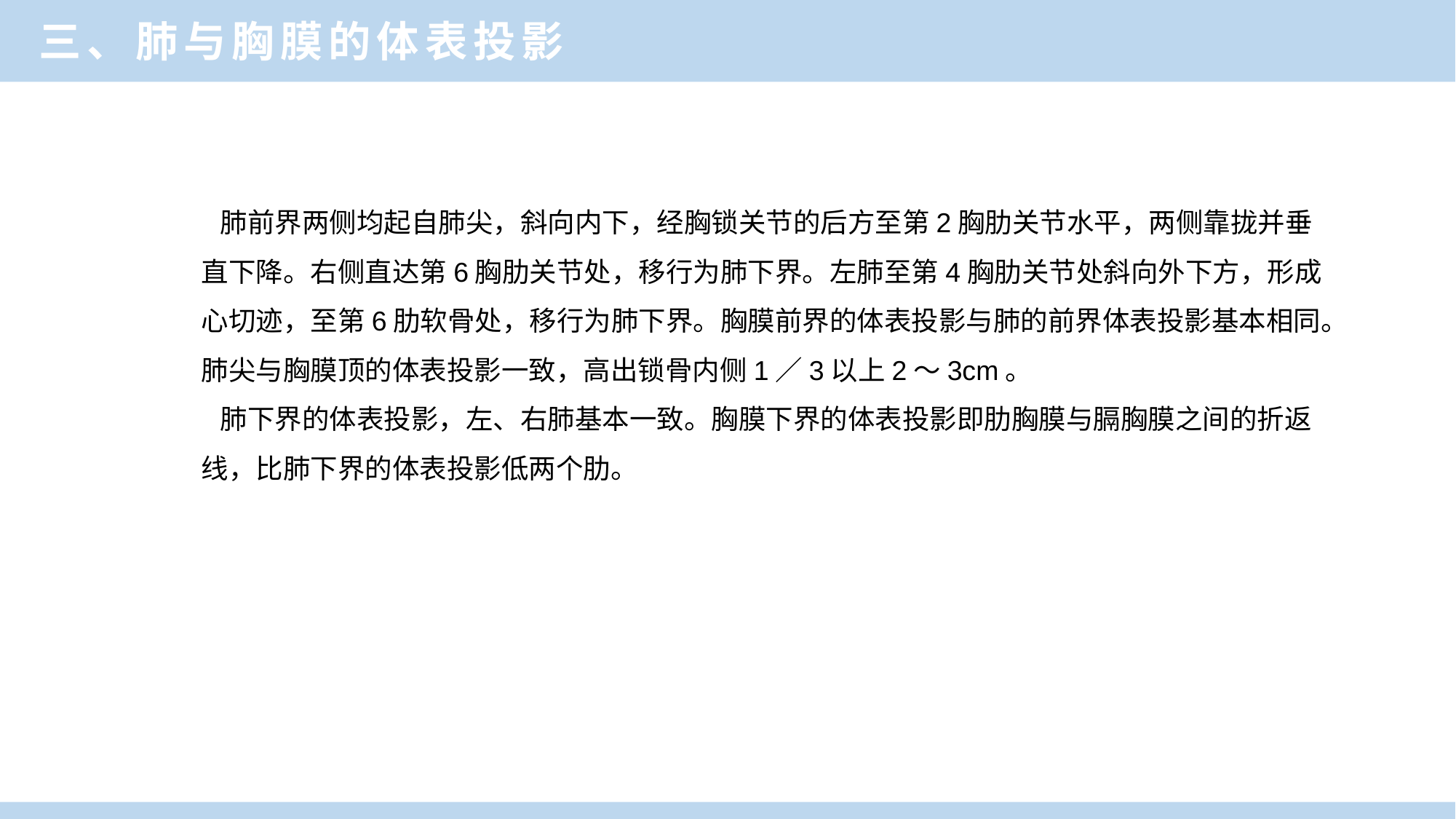

三、肺与胸膜的体表投影

  肺前界两侧均起自肺尖，斜向内下，经胸锁关节的后方至第2胸肋关节水平，两侧靠拢并垂直下降。右侧直达第6胸肋关节处，移行为肺下界。左肺至第4胸肋关节处斜向外下方，形成心切迹，至第6肋软骨处，移行为肺下界。胸膜前界的体表投影与肺的前界体表投影基本相同。肺尖与胸膜顶的体表投影一致，高出锁骨内侧1／3以上2～3cm。
  肺下界的体表投影，左、右肺基本一致。胸膜下界的体表投影即肋胸膜与膈胸膜之间的折返线，比肺下界的体表投影低两个肋。